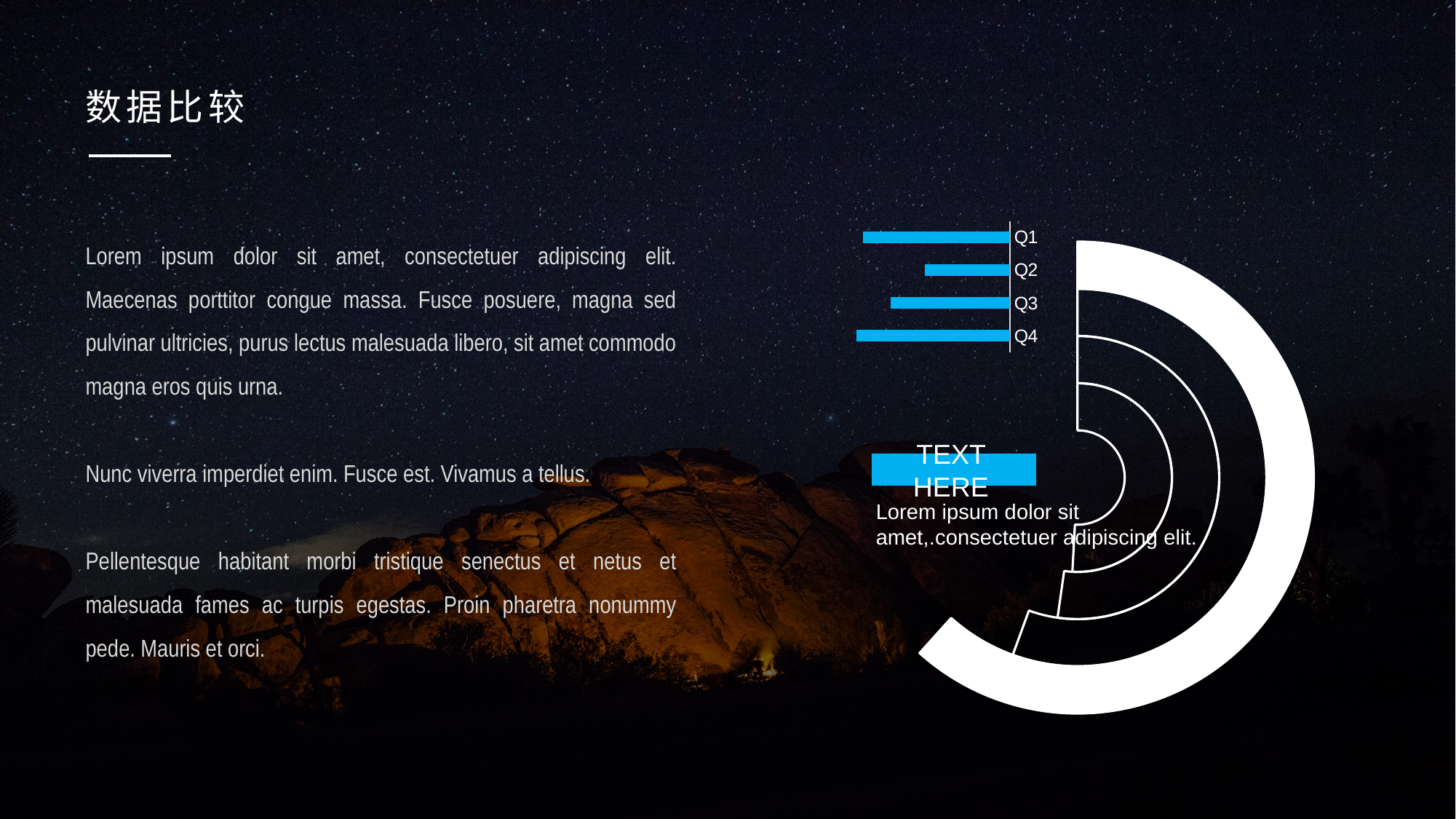

数据比较

### Chart

| Category | 销售额 | 销售额2 | 销售额3 | 销售额4 |
|---|---|---|---|---|
| 第一季度 | 6.0 | 7.0 | 7.0 | 9.0 |
| 第二季度 | 3.2 | 3.0 | 3.0 | 3.0 |
| 第三季度 | 1.4 | 1.4 | 1.4 | 1.4 |
| 第四季度 | 1.2 | 2.0 | 1.2 | 1.2 |

### Chart

| Category | 系列 1 |
|---|---|
| Q1 | 4.3 |
| Q2 | 2.5 |
| Q3 | 3.5 |
| Q4 | 4.5 |
TEXT HERE

Lorem ipsum dolor sit amet,.consectetuer adipiscing elit.
Lorem ipsum dolor sit amet, consectetuer adipiscing elit. Maecenas porttitor congue massa. Fusce posuere, magna sed pulvinar ultricies, purus lectus malesuada libero, sit amet commodo magna eros quis urna.

Nunc viverra imperdiet enim. Fusce est. Vivamus a tellus.

Pellentesque habitant morbi tristique senectus et netus et malesuada fames ac turpis egestas. Proin pharetra nonummy pede. Mauris et orci.